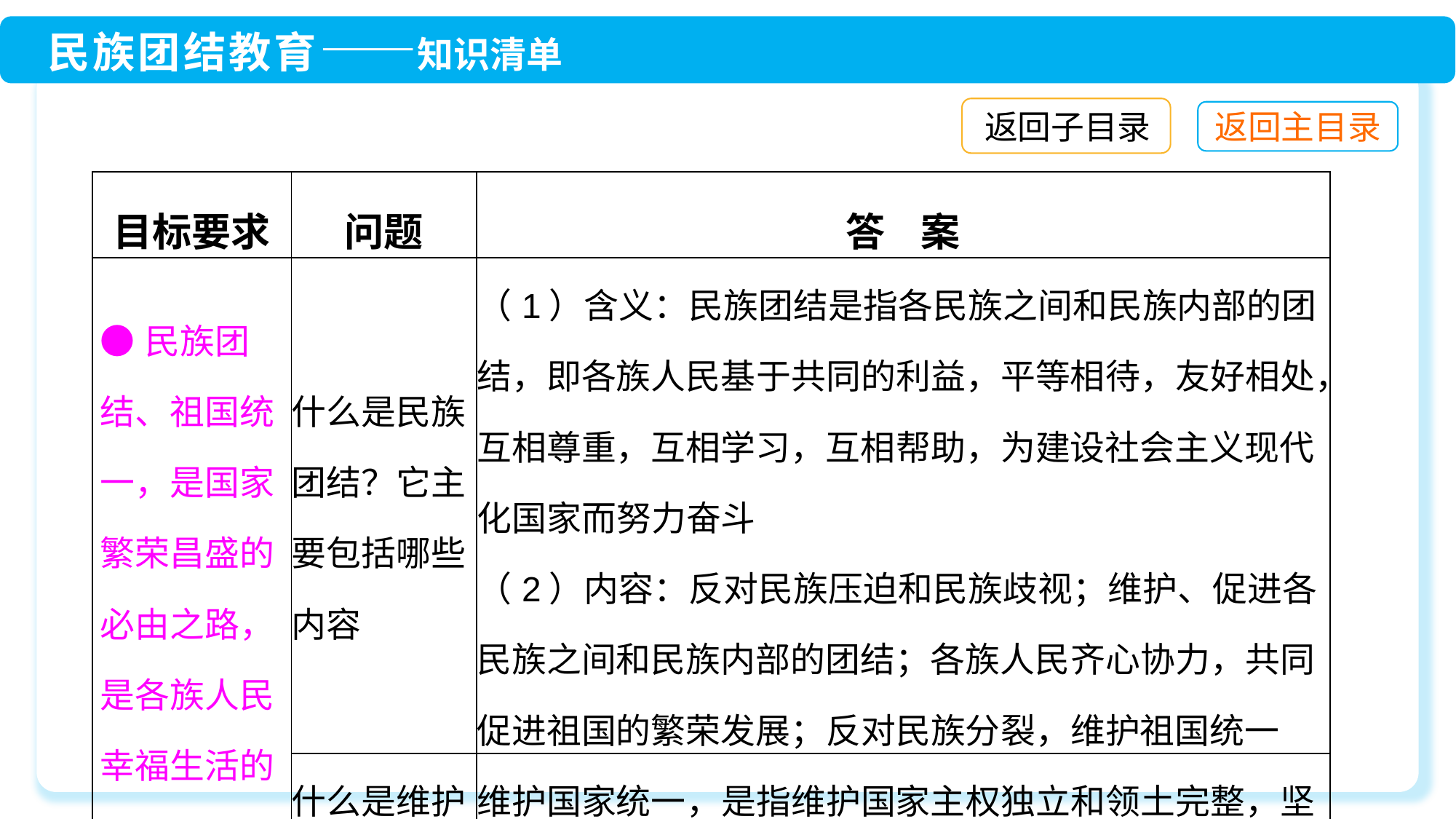

返回子目录
| 目标要求 | 问题 | 答 案 |
| --- | --- | --- |
| ●民族团结、祖国统一，是国家繁荣昌盛的必由之路，是各族人民幸福生活的保障 | 什么是民族团结？它主要包括哪些内容 | （1）含义：民族团结是指各民族之间和民族内部的团结，即各族人民基于共同的利益，平等相待，友好相处，互相尊重，互相学习，互相帮助，为建设社会主义现代化国家而努力奋斗 （2）内容：反对民族压迫和民族歧视；维护、促进各民族之间和民族内部的团结；各族人民齐心协力，共同促进祖国的繁荣发展；反对民族分裂，维护祖国统一 |
|  | 什么是维护国家统一 | 维护国家统一，是指维护国家主权独立和领土完整，坚持同破坏国家统一的行为作斗争 |